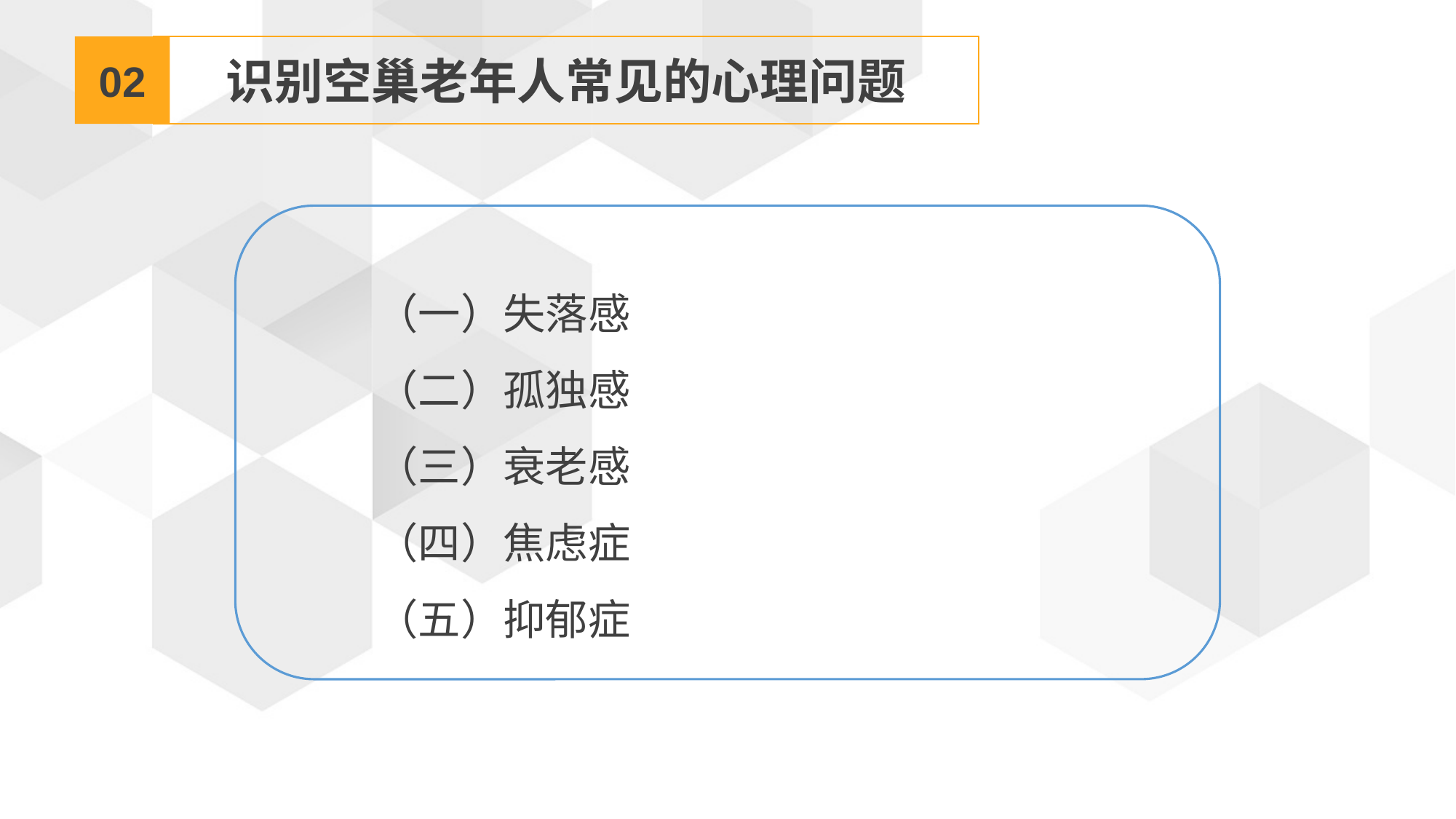

02
识别空巢老年人常见的心理问题

（一）失落感
（二）孤独感
（三）衰老感
（四）焦虑症
（五）抑郁症